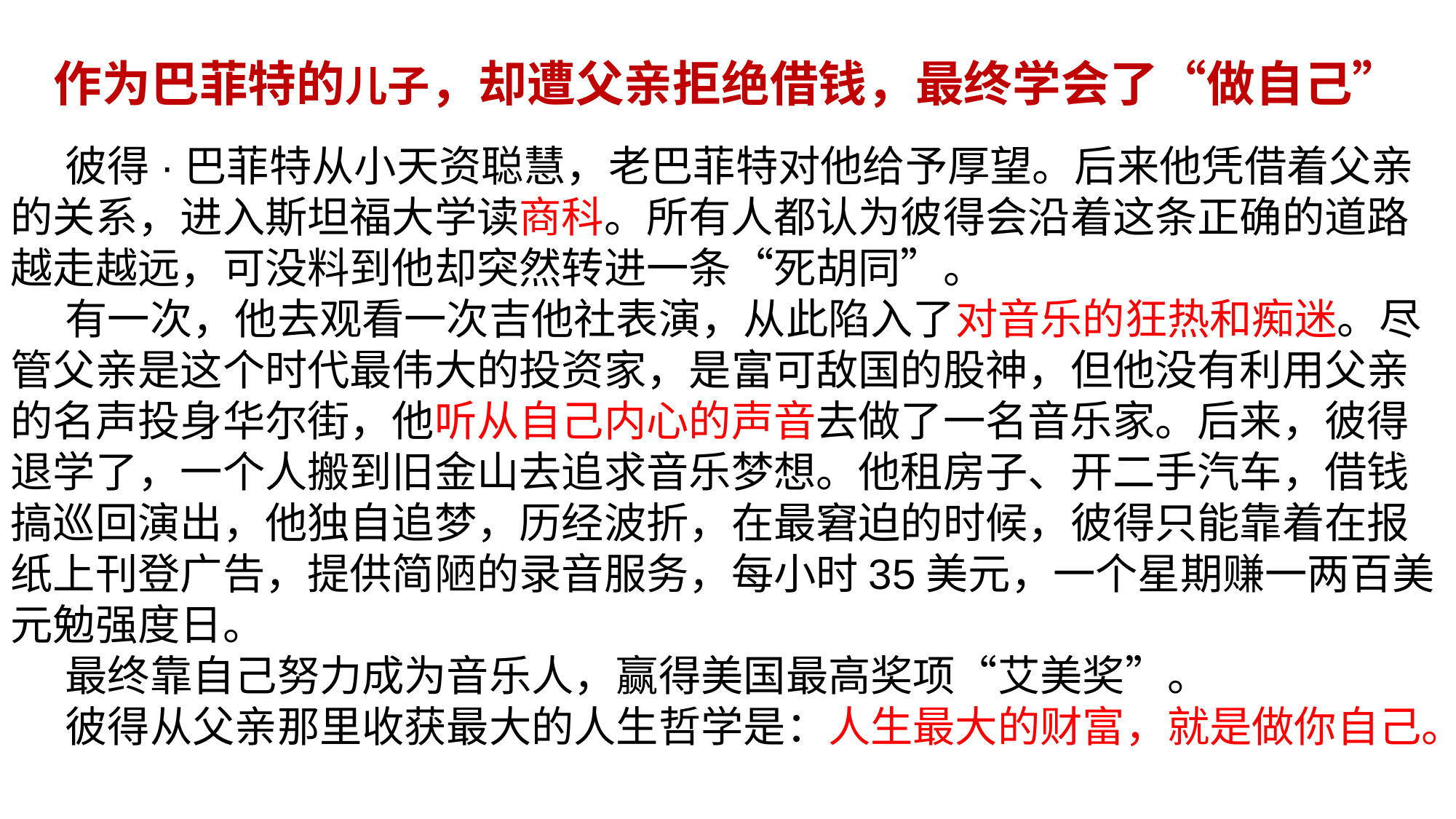

作为巴菲特的儿子，却遭父亲拒绝借钱，最终学会了“做自己”
彼得·巴菲特从小天资聪慧，老巴菲特对他给予厚望。后来他凭借着父亲的关系，进入斯坦福大学读商科。所有人都认为彼得会沿着这条正确的道路越走越远，可没料到他却突然转进一条“死胡同”。
有一次，他去观看一次吉他社表演，从此陷入了对音乐的狂热和痴迷。尽管父亲是这个时代最伟大的投资家，是富可敌国的股神，但他没有利用父亲的名声投身华尔街，他听从自己内心的声音去做了一名音乐家。后来，彼得退学了，一个人搬到旧金山去追求音乐梦想。他租房子、开二手汽车，借钱搞巡回演出，他独自追梦，历经波折，在最窘迫的时候，彼得只能靠着在报纸上刊登广告，提供简陋的录音服务，每小时35美元，一个星期赚一两百美元勉强度日。
最终靠自己努力成为音乐人，赢得美国最高奖项“艾美奖”。
彼得从父亲那里收获最大的人生哲学是：人生最大的财富，就是做你自己。